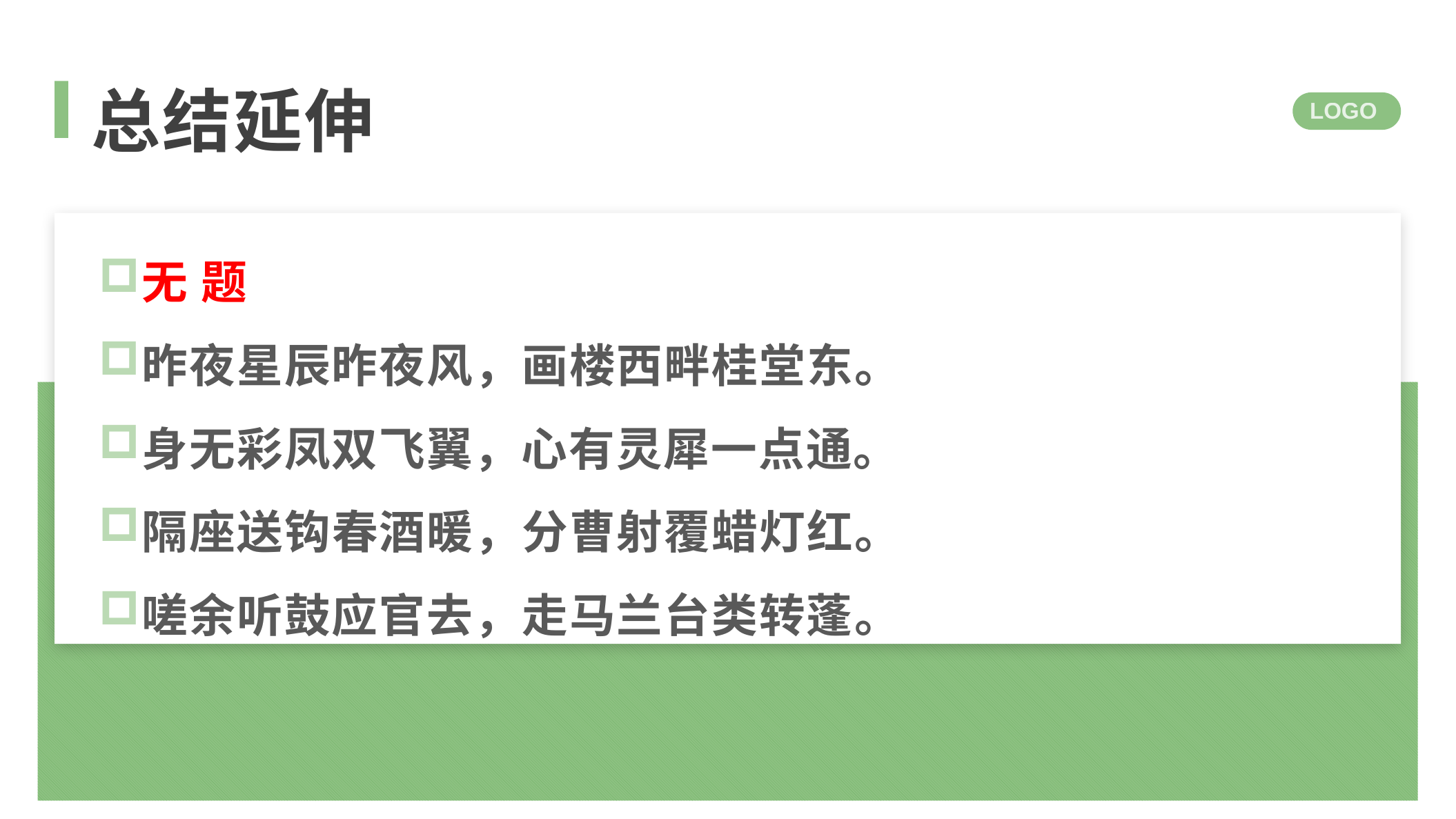

总结延伸

LOGO

无 题
昨夜星辰昨夜风，画楼西畔桂堂东。
身无彩凤双飞翼，心有灵犀一点通。
隔座送钩春酒暖，分曹射覆蜡灯红。
嗟余听鼓应官去，走马兰台类转蓬。